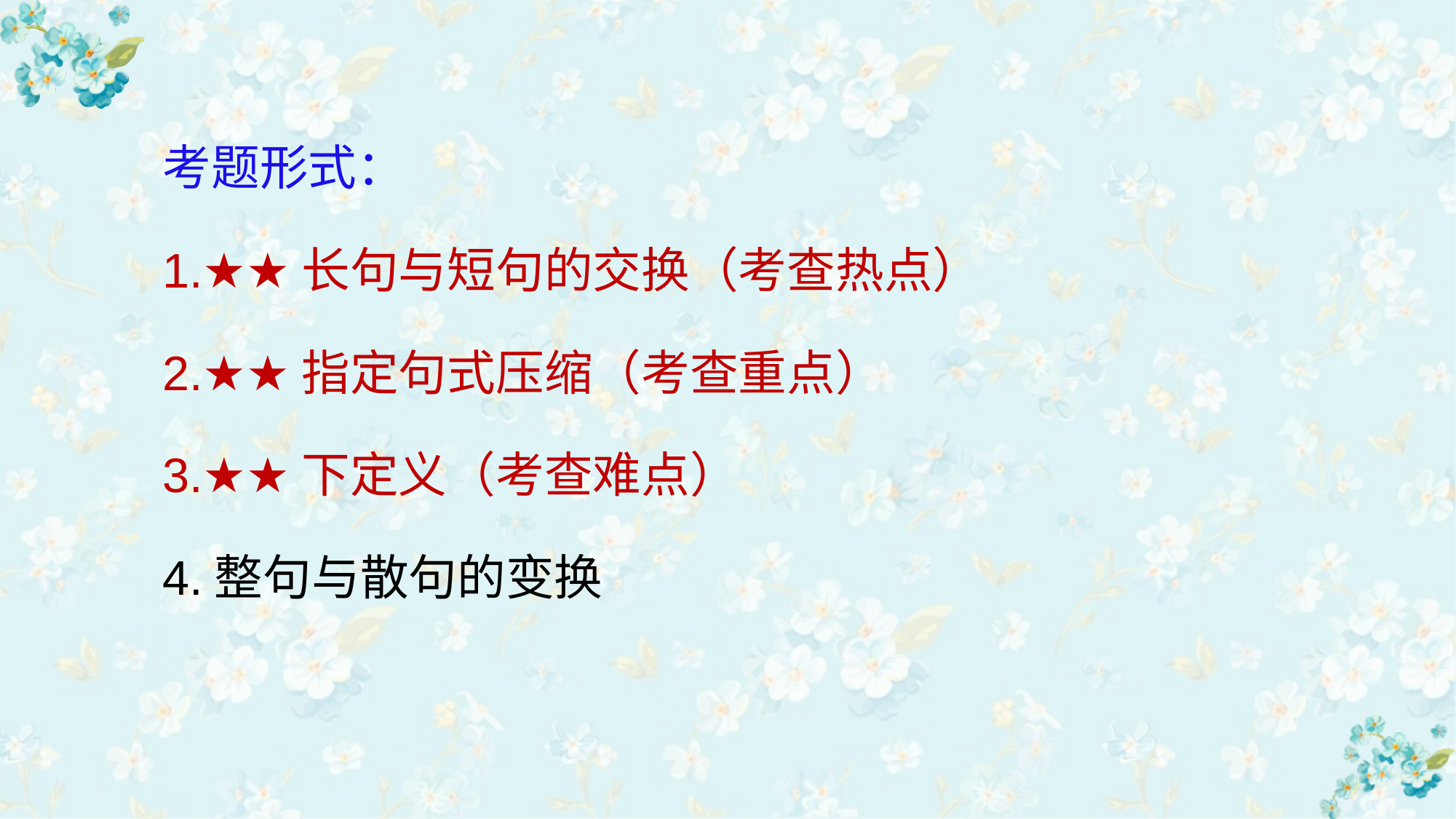

考题形式：
1.★★长句与短句的交换（考查热点）
2.★★指定句式压缩（考查重点）
3.★★下定义（考查难点）
4.整句与散句的变换